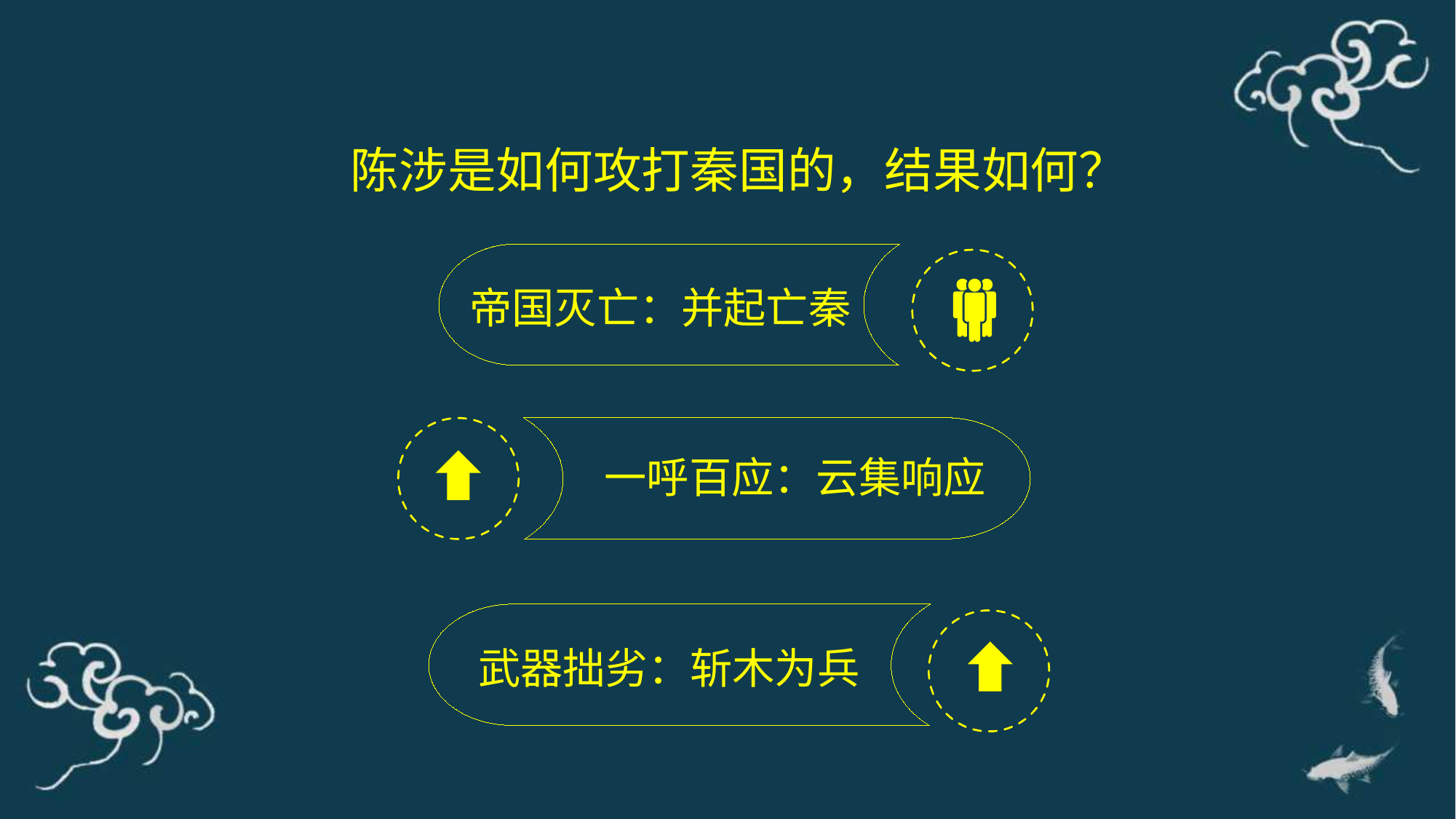

陈涉是如何攻打秦国的，结果如何？

帝国灭亡：并起亡秦

一呼百应：云集响应

武器拙劣：斩木为兵